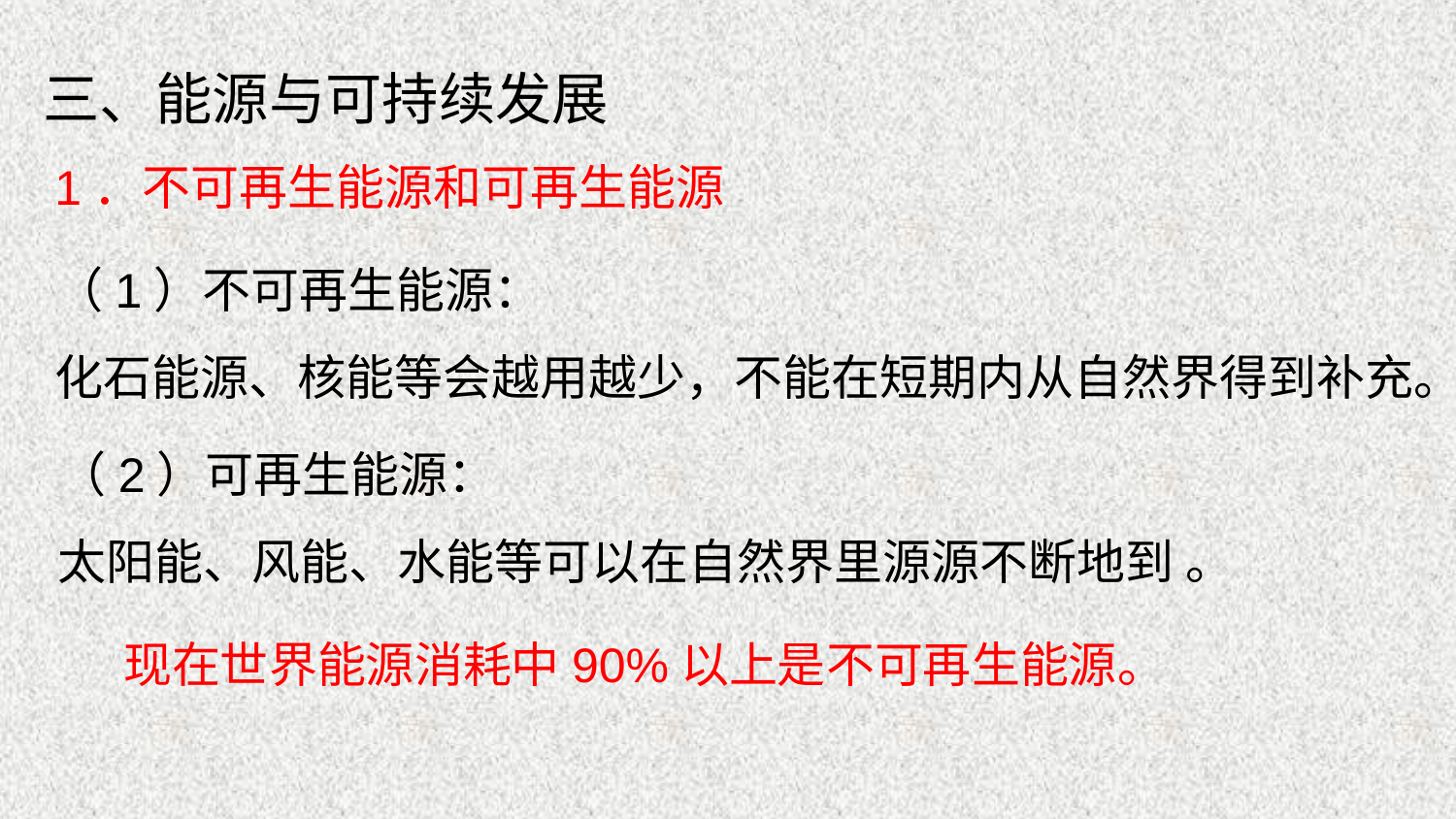

三、能源与可持续发展
1．不可再生能源和可再生能源
（1）不可再生能源：
化石能源、核能等会越用越少，不能在短期内从自然界得到补充。
（2）可再生能源：
太阳能、风能、水能等可以在自然界里源源不断地到 。
现在世界能源消耗中90%以上是不可再生能源。